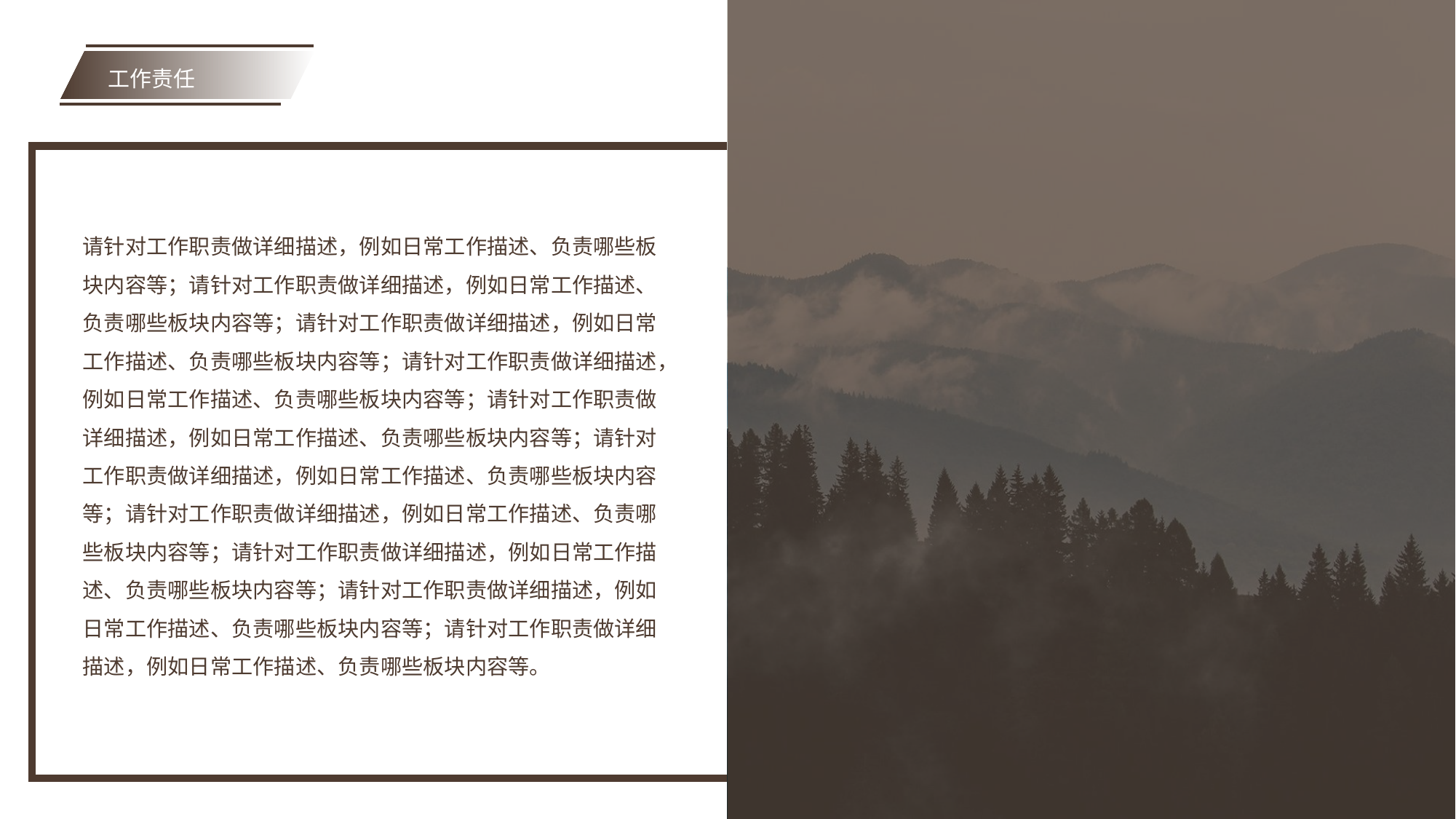

工作责任
请针对工作职责做详细描述，例如日常工作描述、负责哪些板块内容等；请针对工作职责做详细描述，例如日常工作描述、负责哪些板块内容等；请针对工作职责做详细描述，例如日常工作描述、负责哪些板块内容等；请针对工作职责做详细描述，例如日常工作描述、负责哪些板块内容等；请针对工作职责做详细描述，例如日常工作描述、负责哪些板块内容等；请针对工作职责做详细描述，例如日常工作描述、负责哪些板块内容等；请针对工作职责做详细描述，例如日常工作描述、负责哪些板块内容等；请针对工作职责做详细描述，例如日常工作描述、负责哪些板块内容等；请针对工作职责做详细描述，例如日常工作描述、负责哪些板块内容等；请针对工作职责做详细描述，例如日常工作描述、负责哪些板块内容等。